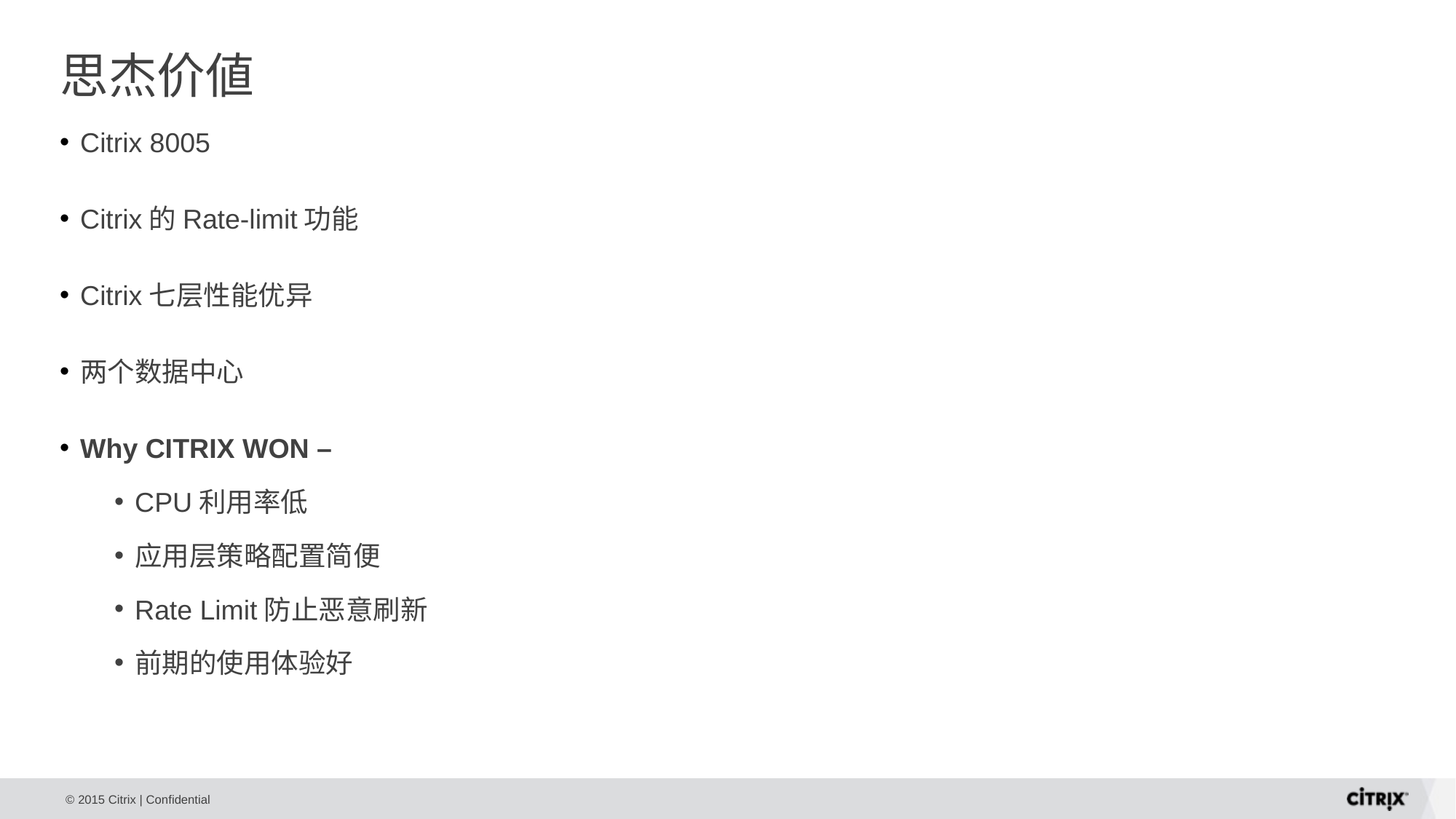

# 思杰价値
Citrix 8005
Citrix的Rate-limit功能
Citrix七层性能优异
两个数据中心
Why CITRIX WON –
CPU利用率低
应用层策略配置简便
Rate Limit防止恶意刷新
前期的使用体验好